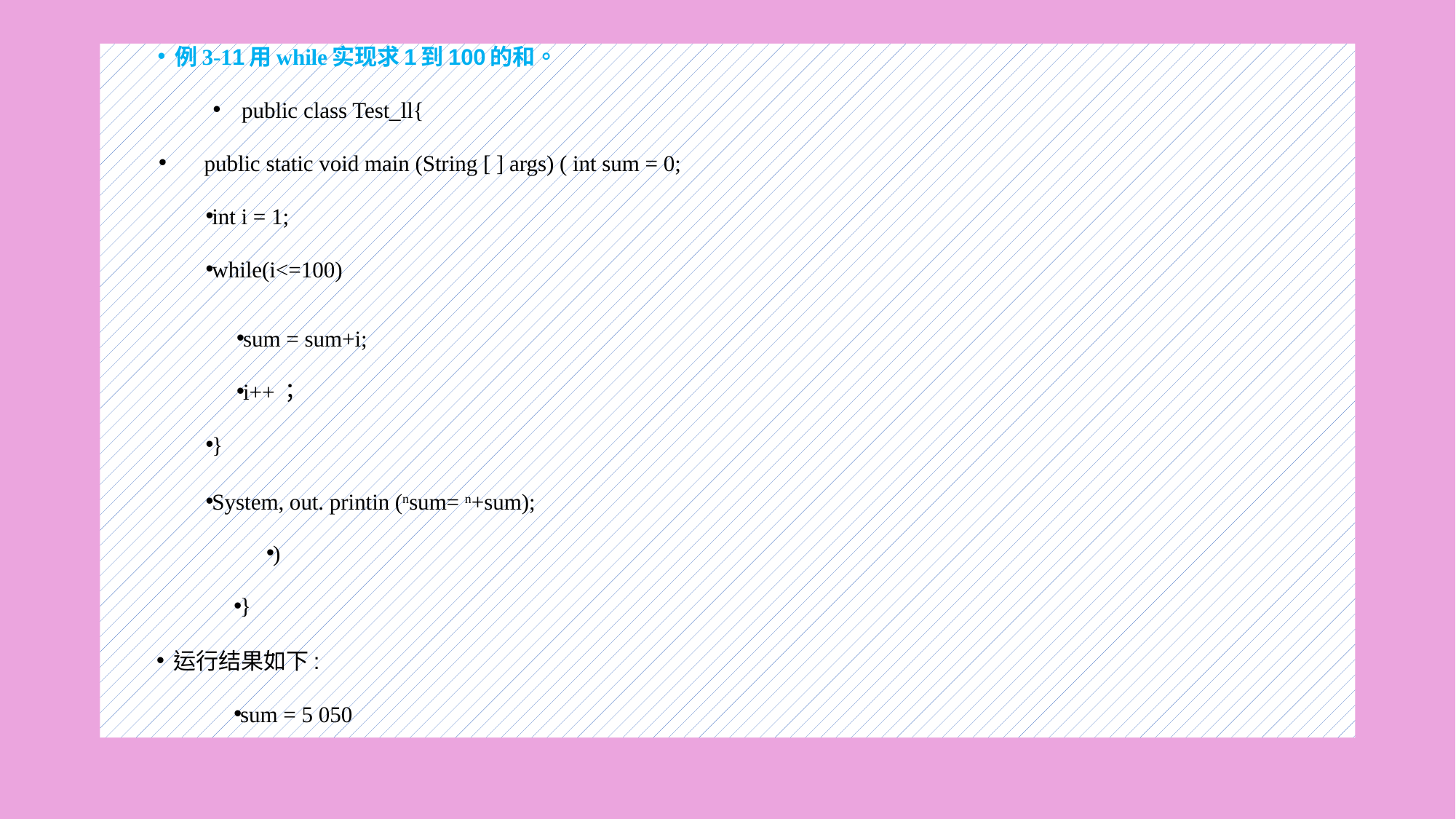

#
例3-11用while实现求1到100的和。
public class Test_ll{
public static void main (String [ ] args) ( int sum = 0;
int i = 1;
while(i<=100)
sum = sum+i;
i++；
}
System, out. printin (nsum= n+sum);
)
}
运行结果如下:
sum = 5 050